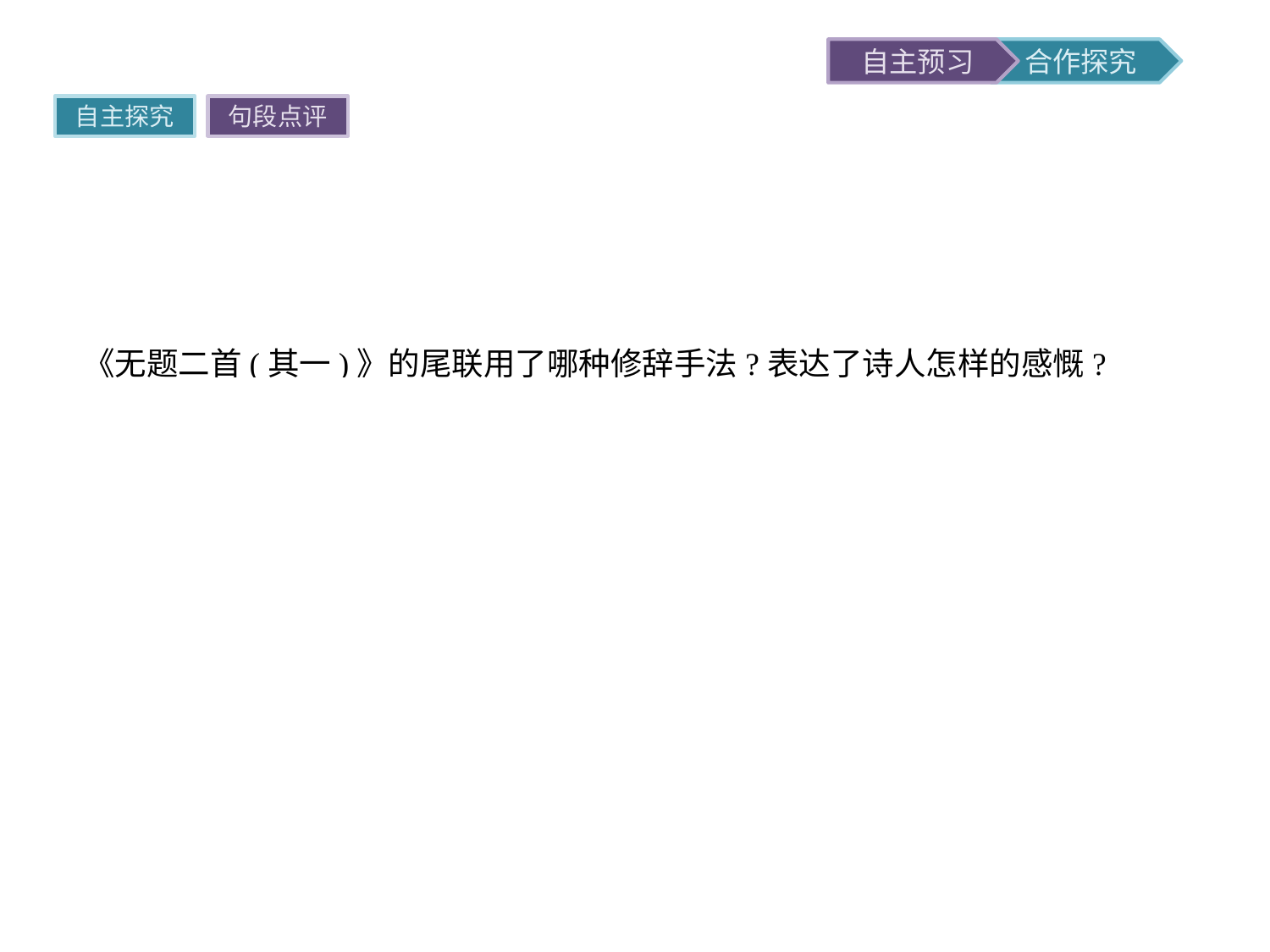

自主探究
句段点评
《无题二首(其一)》的尾联用了哪种修辞手法?表达了诗人怎样的感慨?
提示:比喻。昨夕的欢宴彻夜到晓,楼内笙歌未歇,楼外鼓声已响,诗人自叹像随风飘转的蓬草,身不由己,不得不去秘书省应差,开始了又一天寂寞无聊的校书生涯,而与意中人则后会难期。恋情阻隔的怅惘与身世沉沦的感叹交会于诗人胸中,使此诗的内涵和意蕴得到了扩大和深化,在绮丽流动的风格中有着沉郁悲慨的自伤意味。